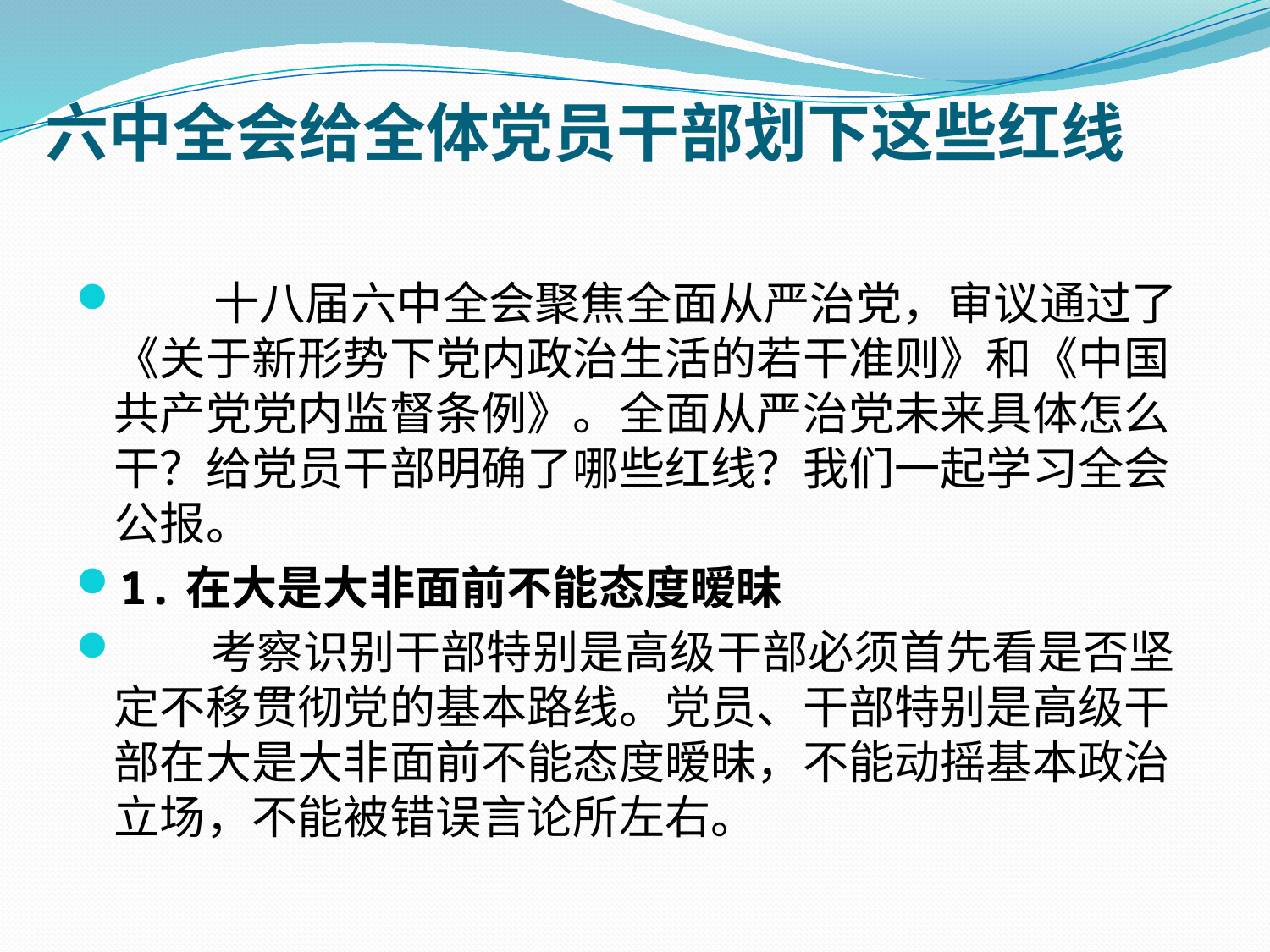

# 六中全会给全体党员干部划下这些红线
        十八届六中全会聚焦全面从严治党，审议通过了《关于新形势下党内政治生活的若干准则》和《中国共产党党内监督条例》。全面从严治党未来具体怎么干？给党员干部明确了哪些红线？我们一起学习全会公报。
1.在大是大非面前不能态度暧昧
　　考察识别干部特别是高级干部必须首先看是否坚定不移贯彻党的基本路线。党员、干部特别是高级干部在大是大非面前不能态度暧昧，不能动摇基本政治立场，不能被错误言论所左右。